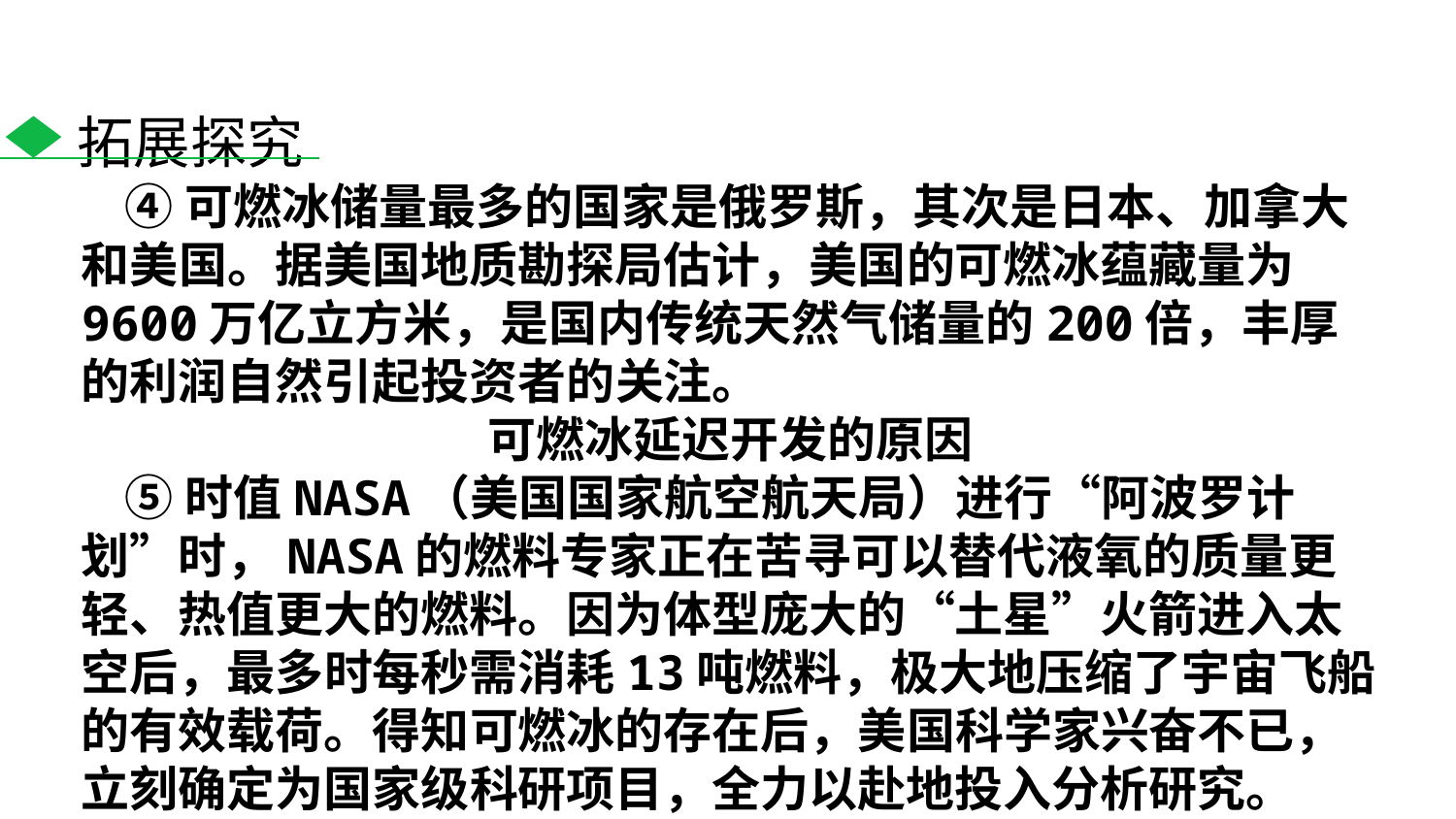

拓展探究

    ④可燃冰储量最多的国家是俄罗斯，其次是日本、加拿大和美国。据美国地质勘探局估计，美国的可燃冰蕴藏量为9600万亿立方米，是国内传统天然气储量的200倍，丰厚的利润自然引起投资者的关注。
可燃冰延迟开发的原因
    ⑤时值NASA（美国国家航空航天局）进行“阿波罗计
划”时，NASA的燃料专家正在苦寻可以替代液氧的质量更
轻、热值更大的燃料。因为体型庞大的“土星”火箭进入太空后，最多时每秒需消耗13吨燃料，极大地压缩了宇宙飞船的有效载荷。得知可燃冰的存在后，美国科学家兴奋不已，立刻确定为国家级科研项目，全力以赴地投入分析研究。